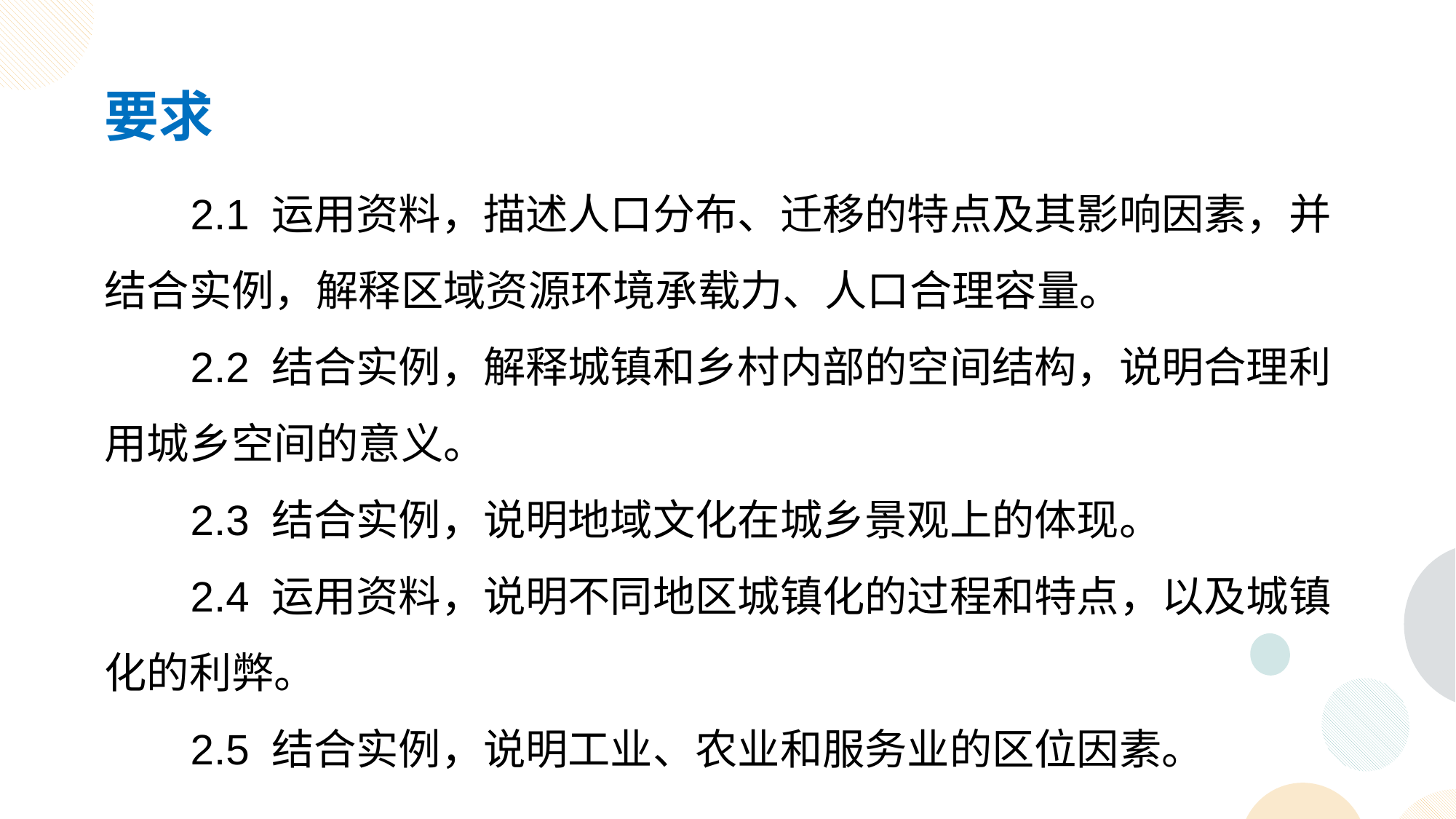

要求
2.1 运用资料，描述人口分布、迁移的特点及其影响因素，并结合实例，解释区域资源环境承载力、人口合理容量。
2.2 结合实例，解释城镇和乡村内部的空间结构，说明合理利用城乡空间的意义。
2.3 结合实例，说明地域文化在城乡景观上的体现。
2.4 运用资料，说明不同地区城镇化的过程和特点，以及城镇化的利弊。
2.5 结合实例，说明工业、农业和服务业的区位因素。